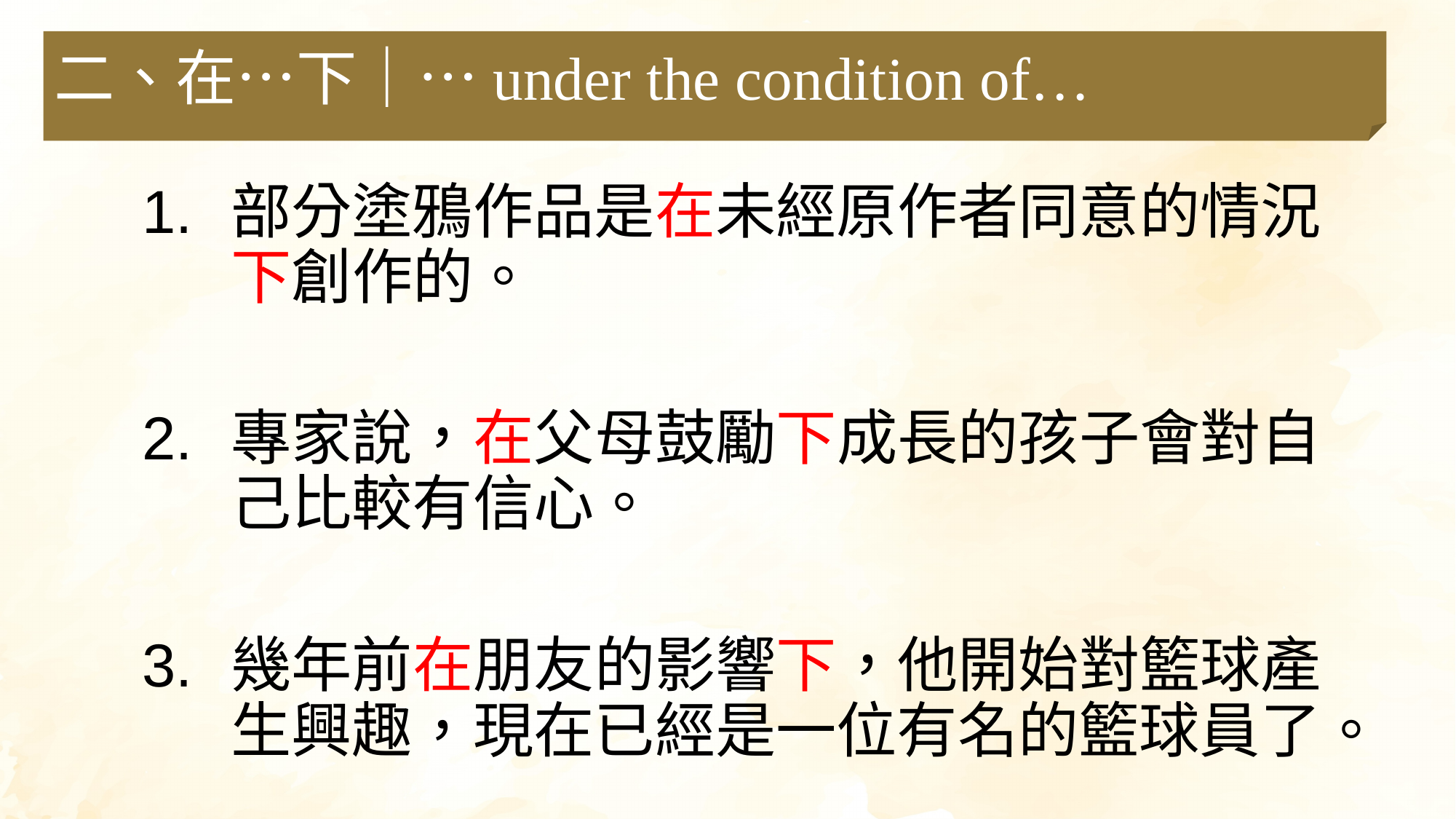

二、在…下｜…under the condition of…
部分塗鴉作品是在未經原作者同意的情況下創作的。

專家說，在父母鼓勵下成長的孩子會對自己比較有信心。

幾年前在朋友的影響下，他開始對籃球產生興趣，現在已經是一位有名的籃球員了。